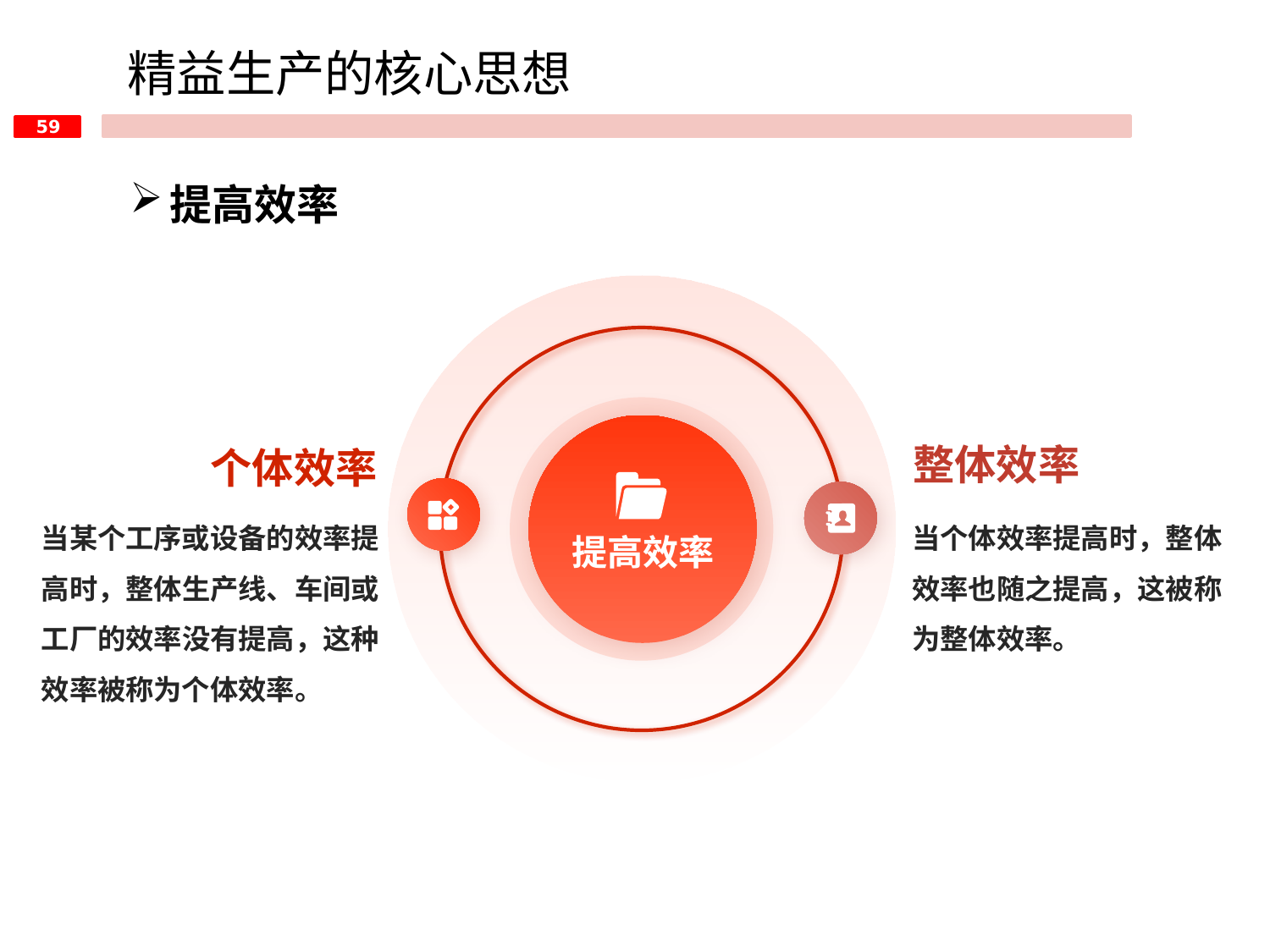

精益生产的核心思想
59
提高效率

整体效率
个体效率

当某个工序或设备的效率提高时，整体生产线、车间或工厂的效率没有提高，这种效率被称为个体效率。
当个体效率提高时，整体效率也随之提高，这被称为整体效率。

提高效率